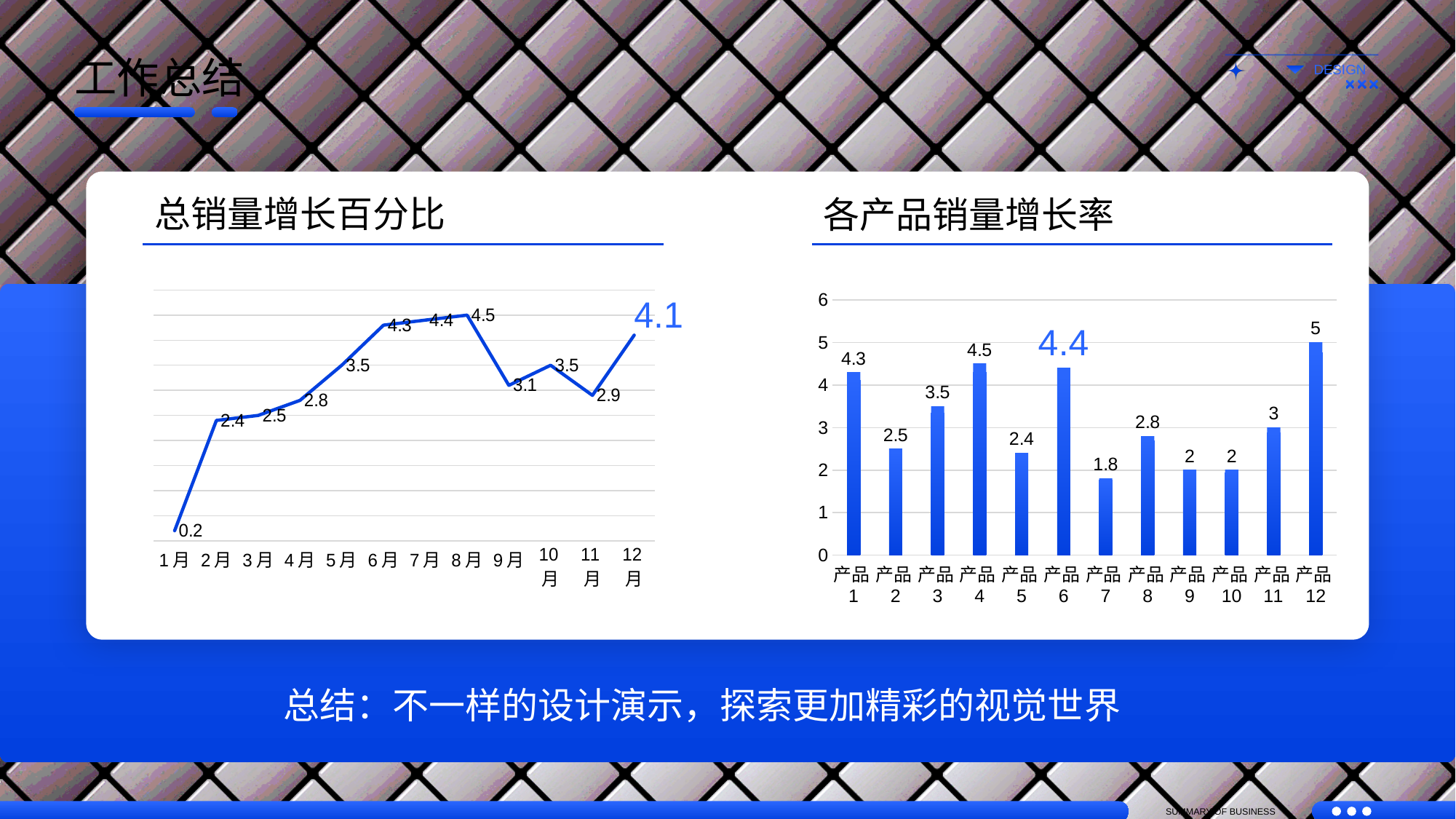

工作总结

总销量增长百分比
各产品销量增长率

### Chart

| Category | 系列 1 |
|---|---|
| 1月 | 0.2 |
| 2月 | 2.4 |
| 3月 | 2.5 |
| 4月 | 2.8 |
| 5月 | 3.5 |
| 6月 | 4.3 |
| 7月 | 4.4 |
| 8月 | 4.5 |
| 9月 | 3.1 |
| 10月 | 3.5 |
| 11月 | 2.9 |
| 12月 | 4.1 |

### Chart

| Category | 系列 1 |
|---|---|
| 产品1 | 4.3 |
| 产品2 | 2.5 |
| 产品3 | 3.5 |
| 产品4 | 4.5 |
| 产品5 | 2.4 |
| 产品6 | 4.4 |
| 产品7 | 1.8 |
| 产品8 | 2.8 |
| 产品9 | 2.0 |
| 产品10 | 2.0 |
| 产品11 | 3.0 |
| 产品12 | 5.0 |
总结：不一样的设计演示，探索更加精彩的视觉世界